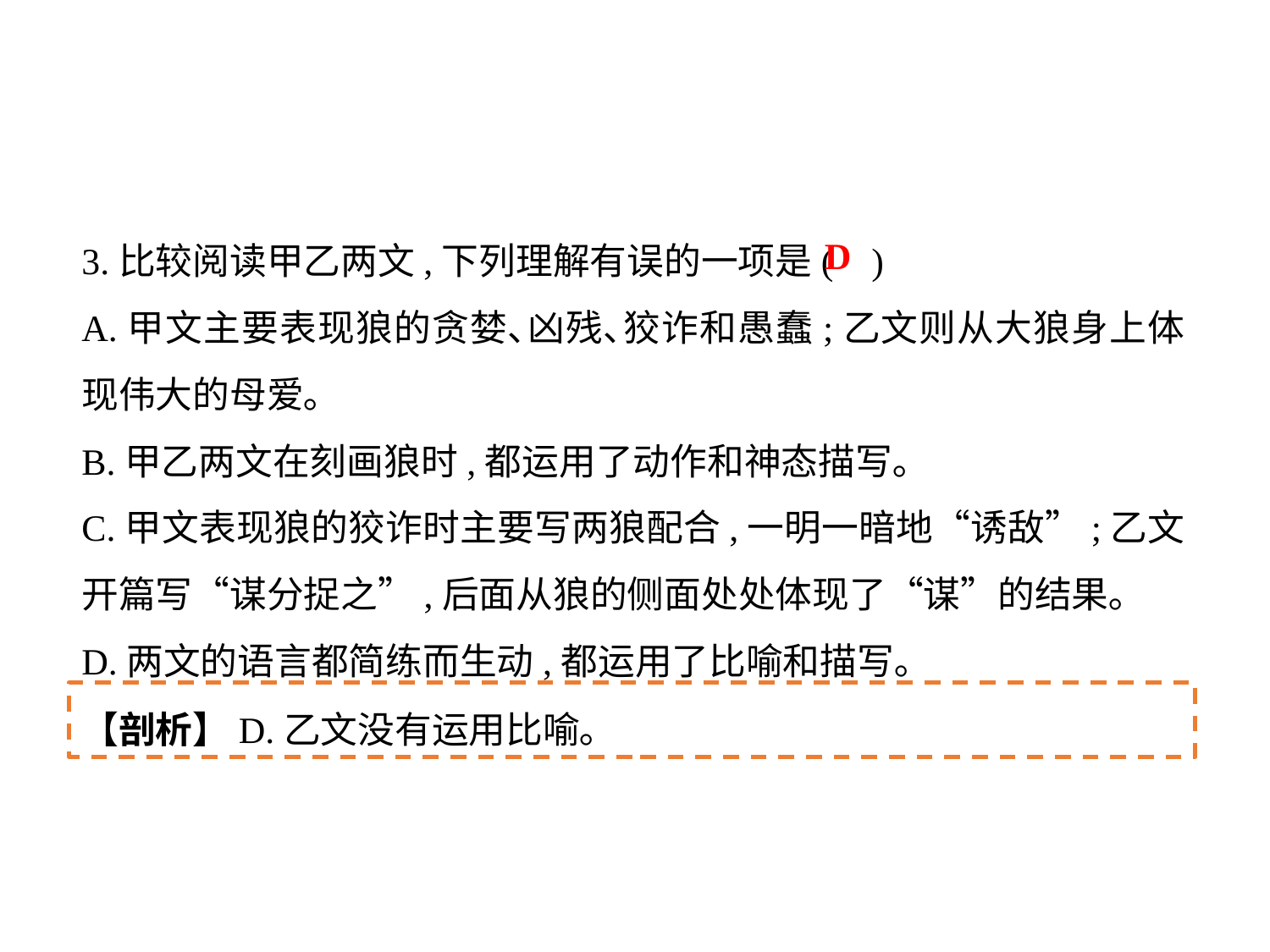

3.比较阅读甲乙两文,下列理解有误的一项是(	   )
A.甲文主要表现狼的贪婪､凶残､狡诈和愚蠢;乙文则从大狼身上体现伟大的母爱｡
B.甲乙两文在刻画狼时,都运用了动作和神态描写｡
C.甲文表现狼的狡诈时主要写两狼配合,一明一暗地“诱敌”;乙文开篇写“谋分捉之”,后面从狼的侧面处处体现了“谋”的结果｡
D.两文的语言都简练而生动,都运用了比喻和描写｡
D
【剖析】D.乙文没有运用比喻｡